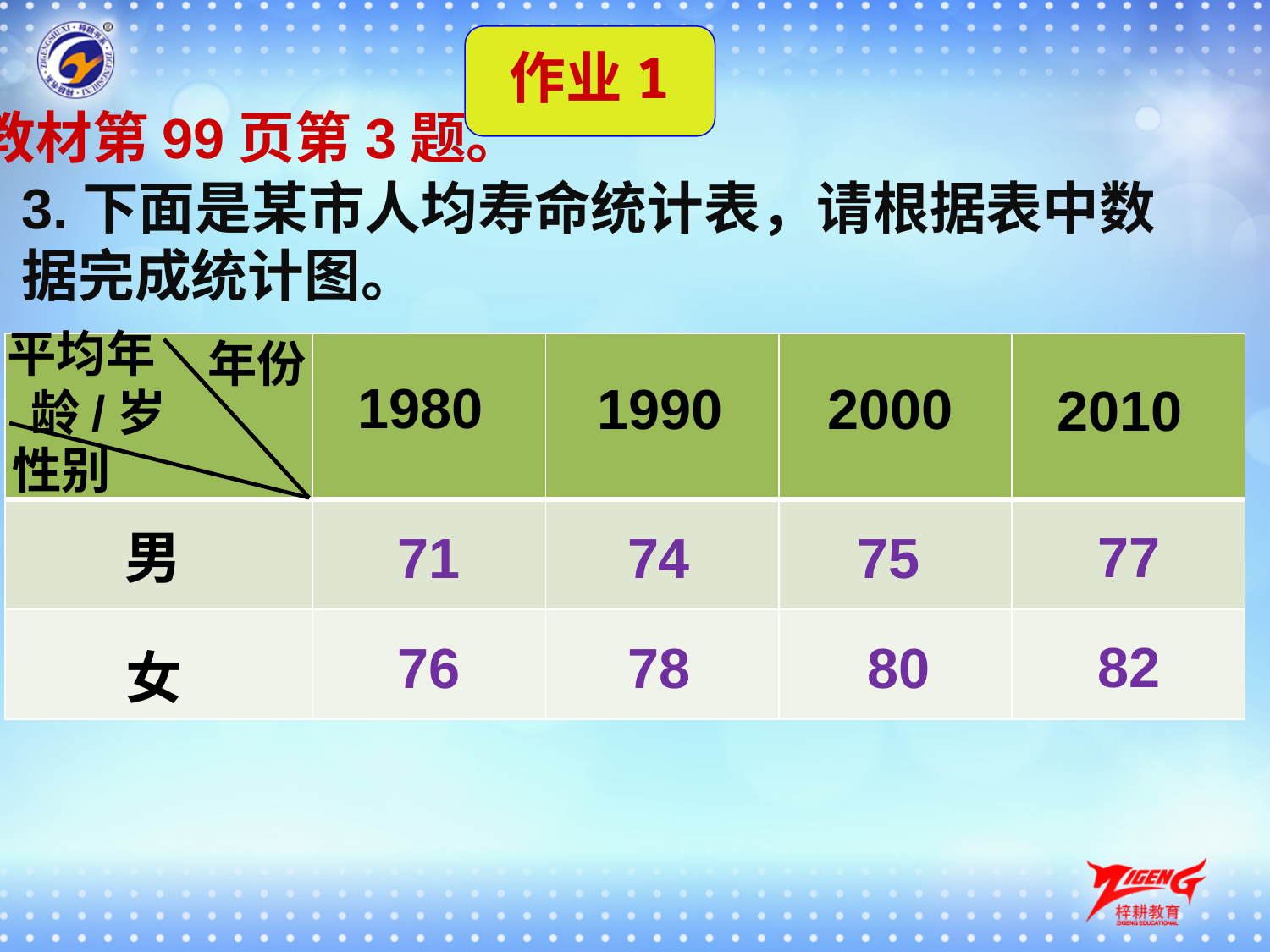

作业1
教材第99页第3题。
3.下面是某市人均寿命统计表，请根据表中数据完成统计图。
平均年
 龄/岁
年份
|  |  |  |  |  |
| --- | --- | --- | --- | --- |
|  |  |  |  |  |
|  |  |  |  |  |
1980
1990
2000
2010
性别
77
男
71
74
75
82
76
78
80
女